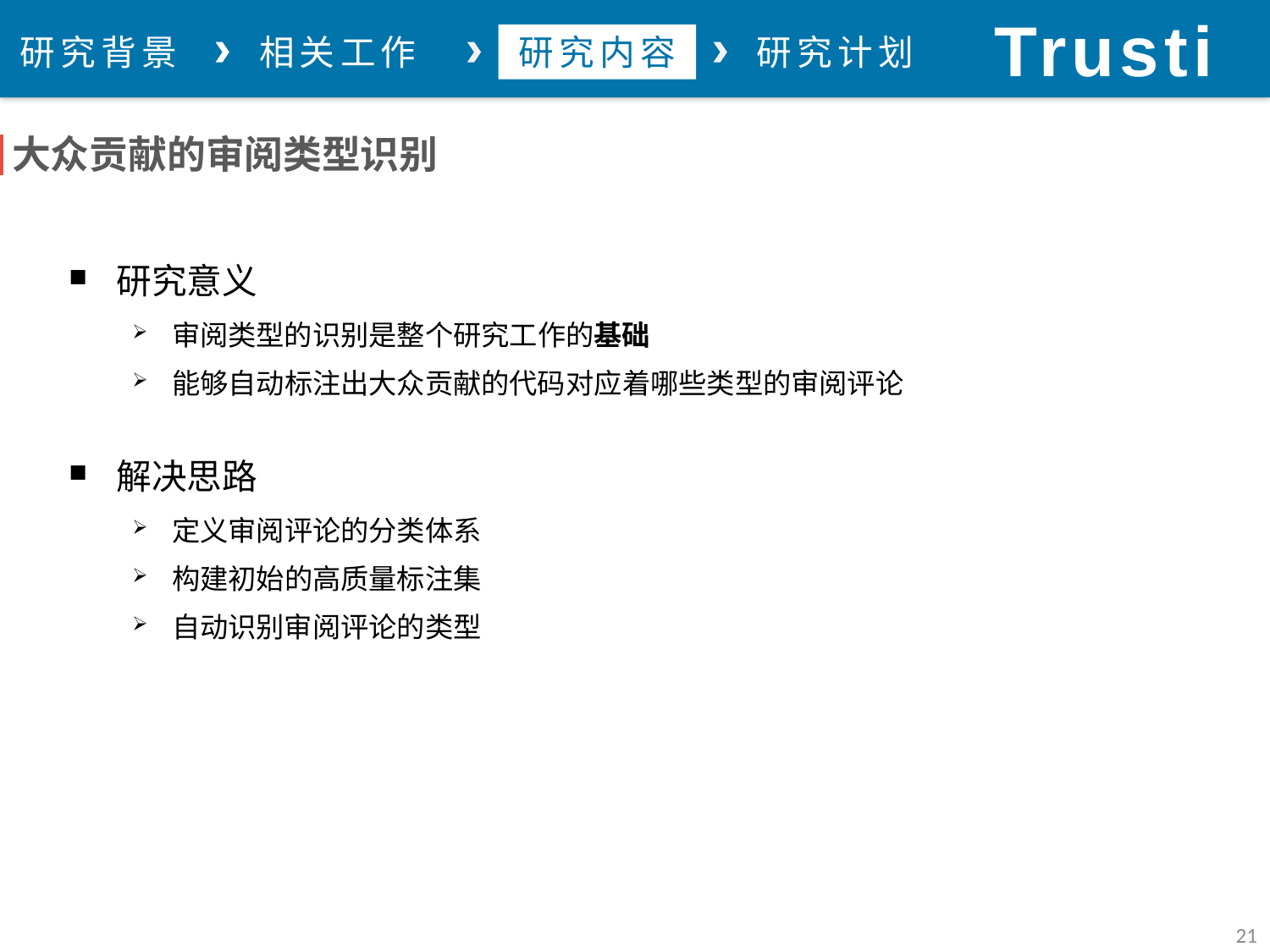

Trustie

论文总结
研究背景
相关工作
研究内容
研究计划

大众贡献的审阅类型识别
研究意义
审阅类型的识别是整个研究工作的基础
能够自动标注出大众贡献的代码对应着哪些类型的审阅评论

解决思路
定义审阅评论的分类体系
构建初始的高质量标注集
自动识别审阅评论的类型
21